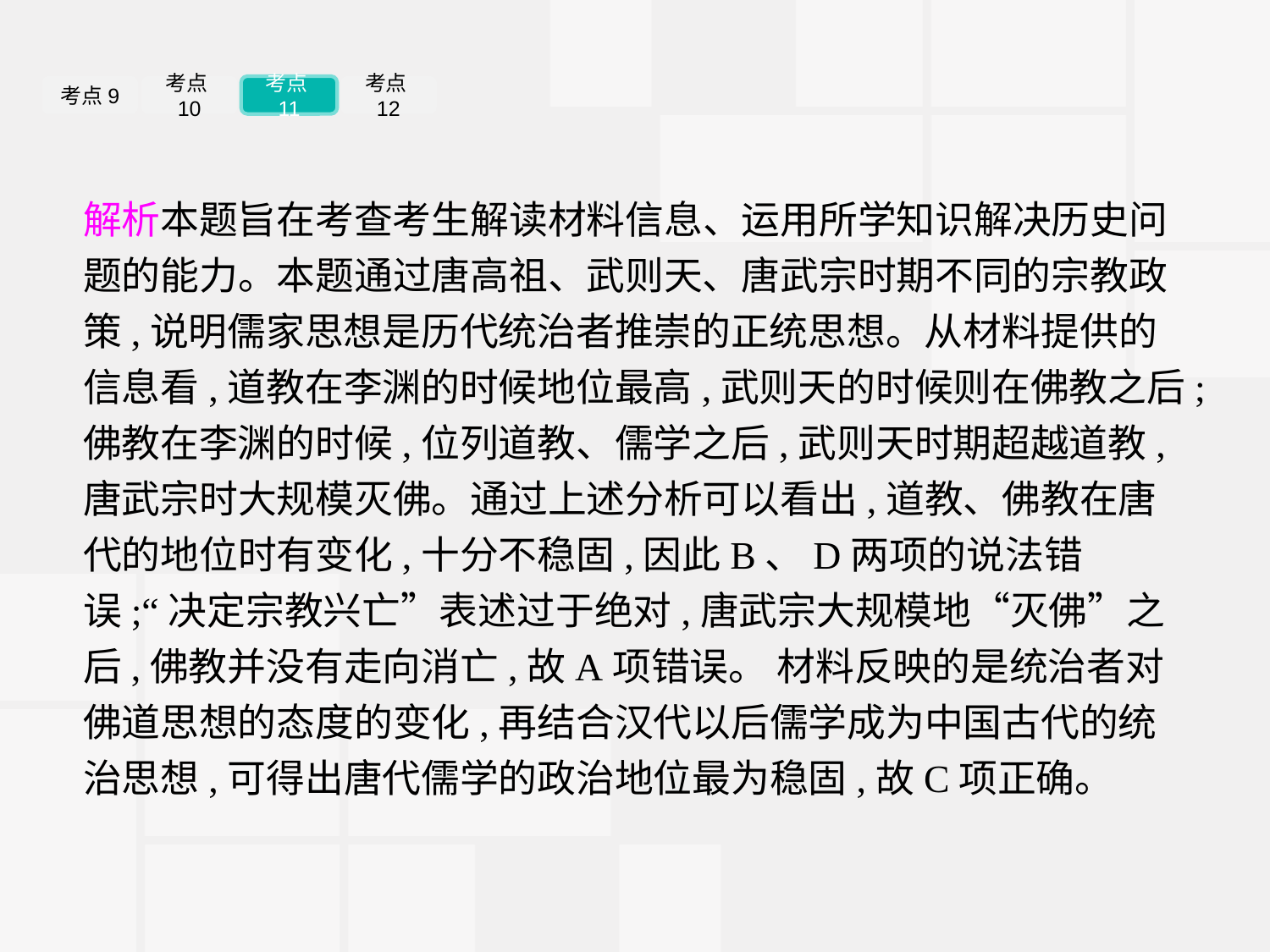

考点9
考点10
考点11
考点12
解析本题旨在考查考生解读材料信息、运用所学知识解决历史问题的能力。本题通过唐高祖、武则天、唐武宗时期不同的宗教政策,说明儒家思想是历代统治者推崇的正统思想。从材料提供的信息看,道教在李渊的时候地位最高,武则天的时候则在佛教之后;佛教在李渊的时候,位列道教、儒学之后,武则天时期超越道教,唐武宗时大规模灭佛。通过上述分析可以看出,道教、佛教在唐代的地位时有变化,十分不稳固,因此B、D两项的说法错误;“决定宗教兴亡”表述过于绝对,唐武宗大规模地“灭佛”之后,佛教并没有走向消亡,故A项错误。 材料反映的是统治者对佛道思想的态度的变化,再结合汉代以后儒学成为中国古代的统治思想,可得出唐代儒学的政治地位最为稳固,故C项正确。